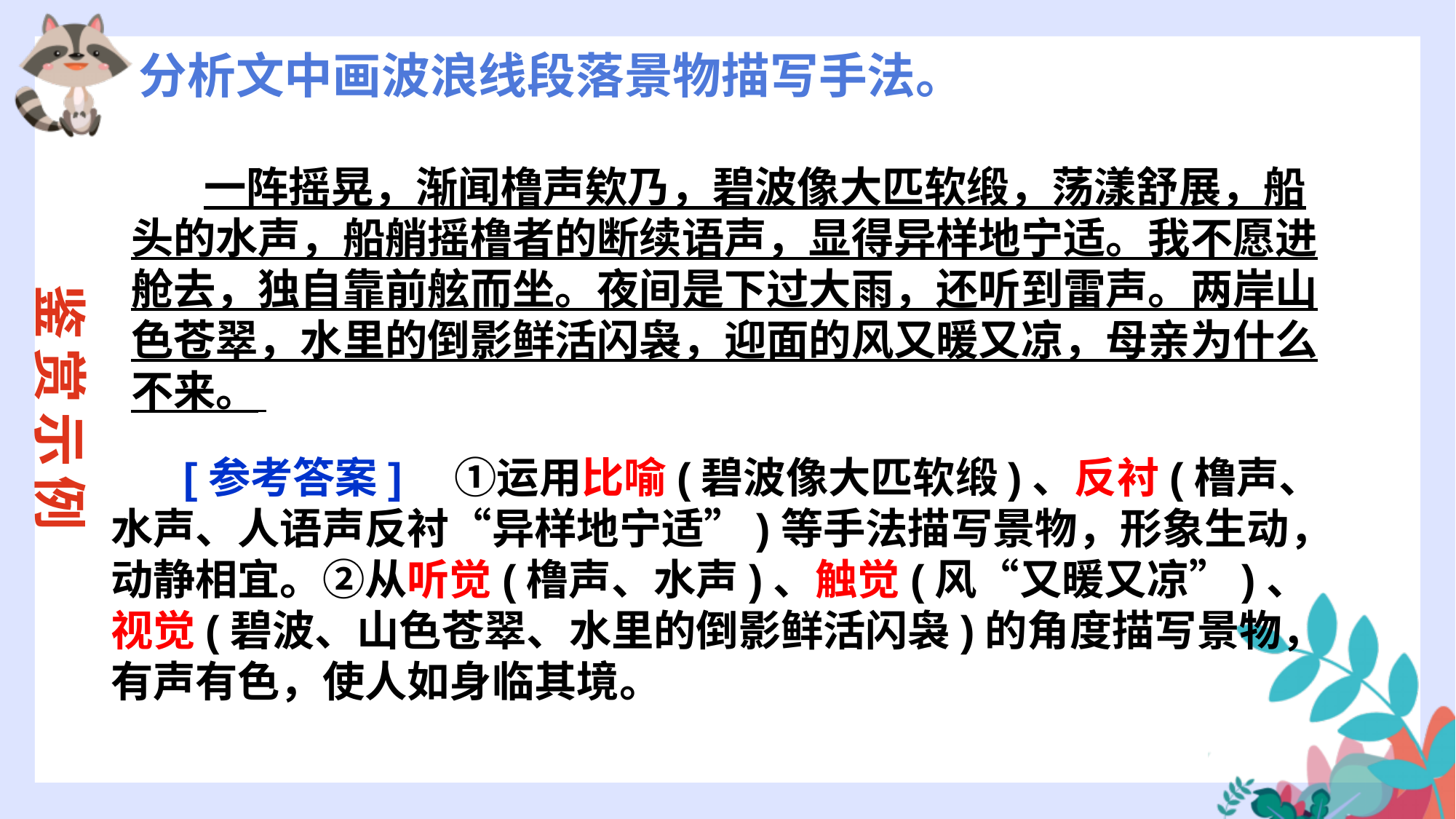

分析文中画波浪线段落景物描写手法。
一阵摇晃，渐闻橹声欸乃，碧波像大匹软缎，荡漾舒展，船头的水声，船艄摇橹者的断续语声，显得异样地宁适。我不愿进舱去，独自靠前舷而坐。夜间是下过大雨，还听到雷声。两岸山色苍翠，水里的倒影鲜活闪袅，迎面的风又暖又凉，母亲为什么不来。
鉴赏示例
[参考答案]　①运用比喻(碧波像大匹软缎)、反衬(橹声、水声、人语声反衬“异样地宁适”)等手法描写景物，形象生动，动静相宜。②从听觉(橹声、水声)、触觉(风“又暖又凉”)、视觉(碧波、山色苍翠、水里的倒影鲜活闪袅)的角度描写景物，有声有色，使人如身临其境。